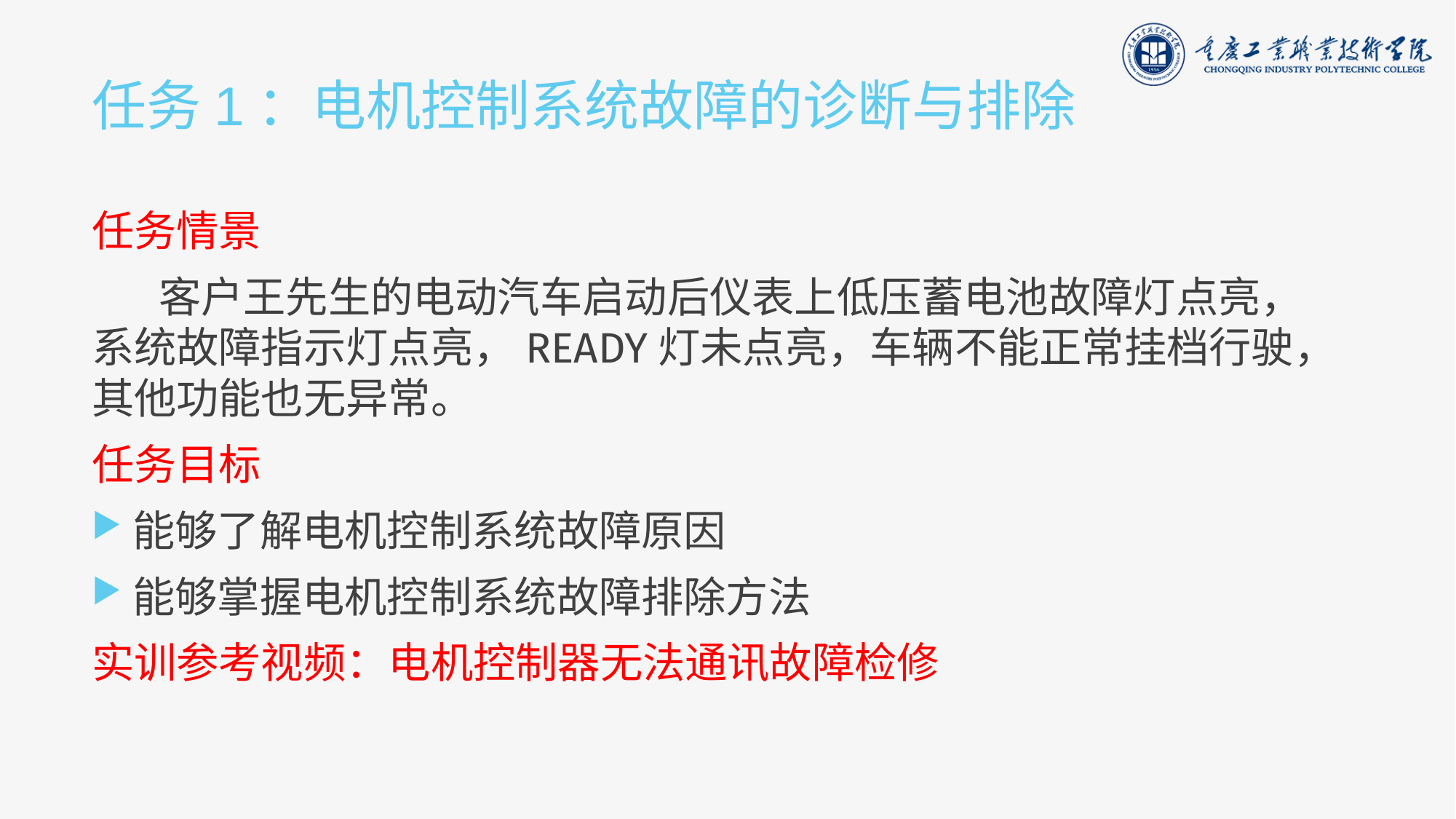

# 任务1：电机控制系统故障的诊断与排除
任务情景
      客户王先生的电动汽车启动后仪表上低压蓄电池故障灯点亮，系统故障指示灯点亮，READY灯未点亮，车辆不能正常挂档行驶，其他功能也无异常。
任务目标
能够了解电机控制系统故障原因
能够掌握电机控制系统故障排除方法
实训参考视频：电机控制器无法通讯故障检修